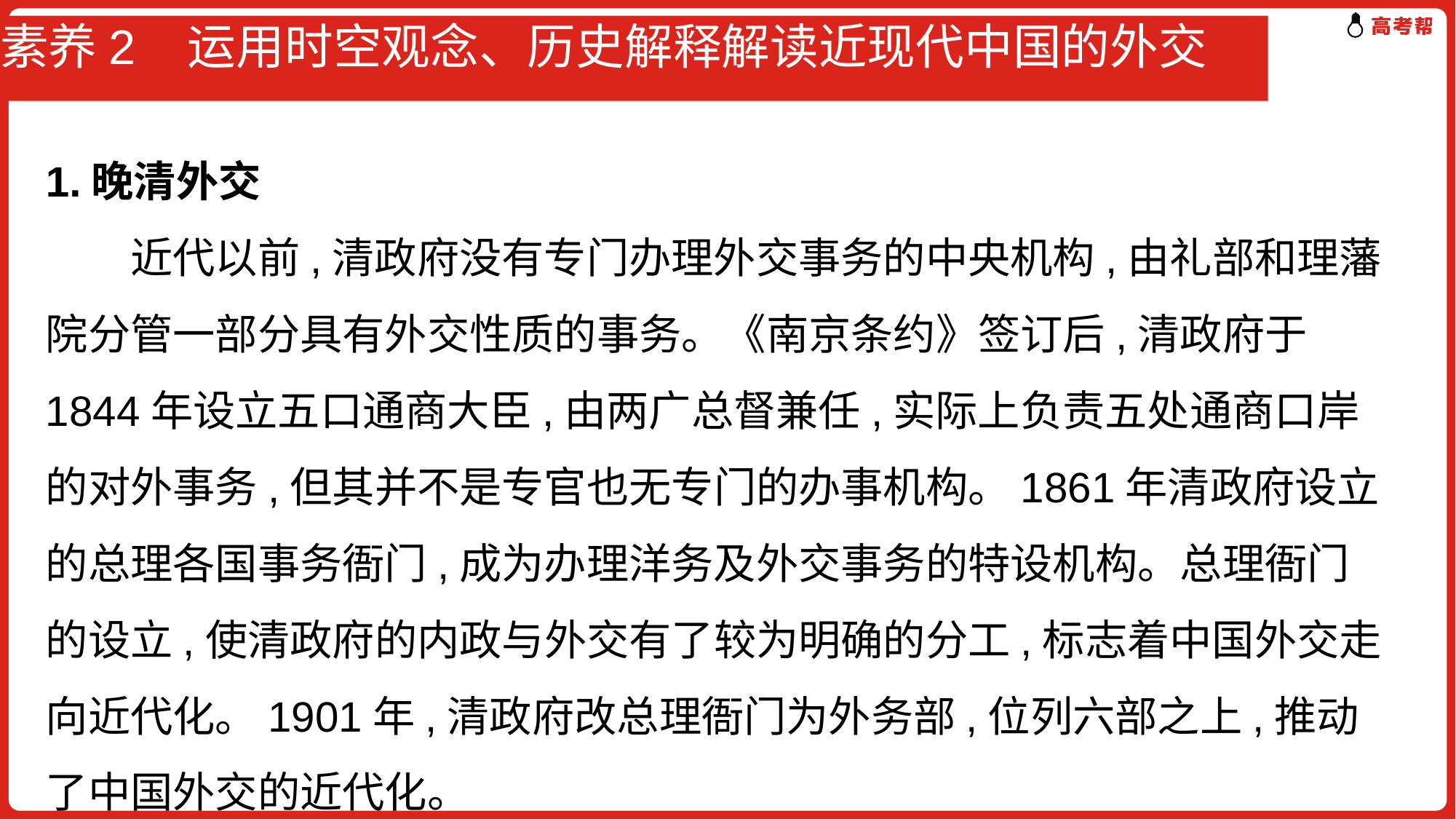

# 素养2   运用时空观念、历史解释解读近现代中国的外交
1.晚清外交
　　近代以前,清政府没有专门办理外交事务的中央机构,由礼部和理藩院分管一部分具有外交性质的事务。《南京条约》签订后,清政府于1844年设立五口通商大臣,由两广总督兼任,实际上负责五处通商口岸的对外事务,但其并不是专官也无专门的办事机构。1861年清政府设立的总理各国事务衙门,成为办理洋务及外交事务的特设机构。总理衙门的设立,使清政府的内政与外交有了较为明确的分工,标志着中国外交走向近代化。1901年,清政府改总理衙门为外务部,位列六部之上,推动了中国外交的近代化。